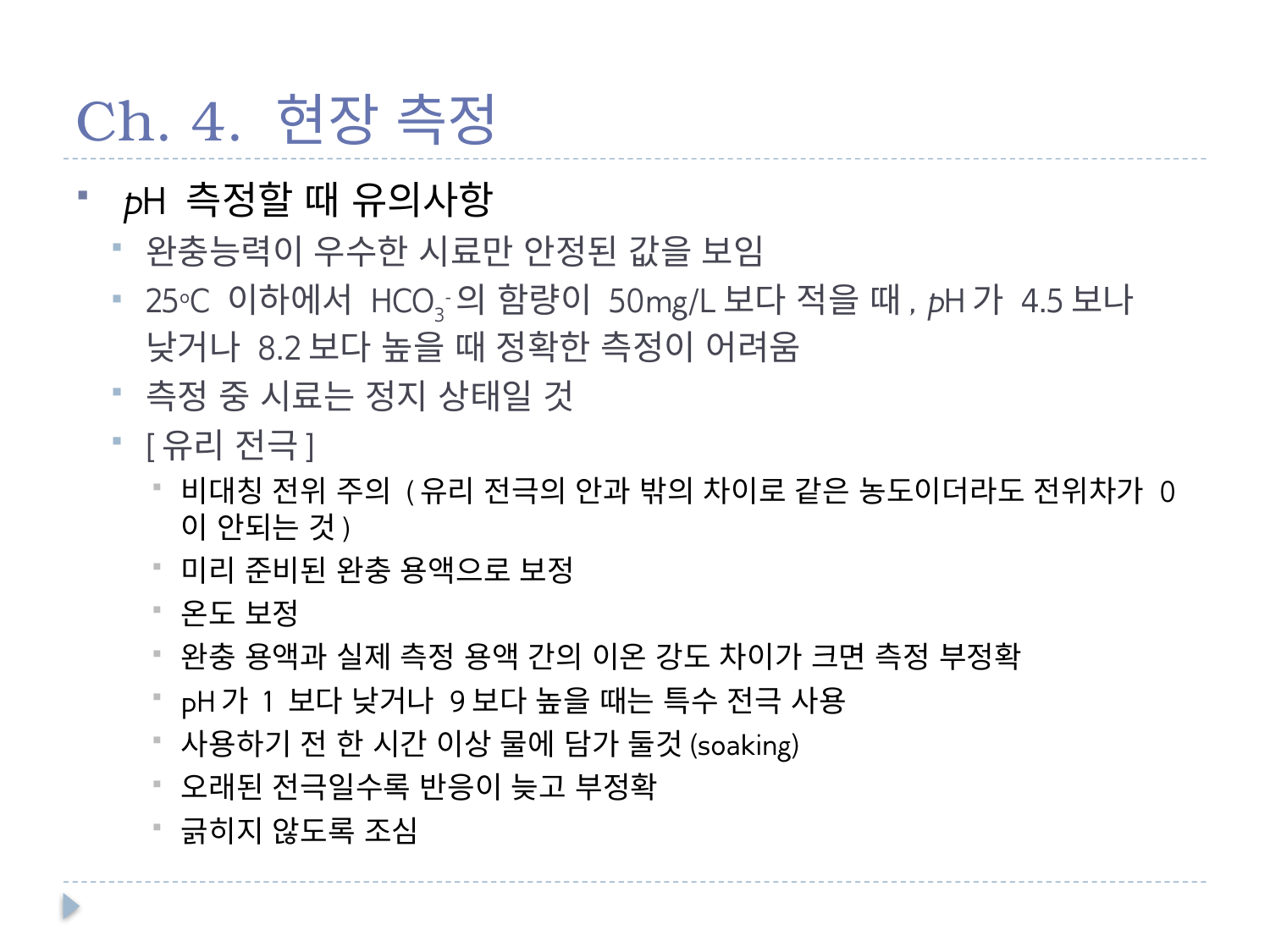

# Ch. 4. 현장 측정
 pH 측정할 때 유의사항
완충능력이 우수한 시료만 안정된 값을 보임
25oC 이하에서 HCO3-의 함량이 50mg/L보다 적을 때, pH가 4.5보나 낮거나 8.2보다 높을 때 정확한 측정이 어려움
측정 중 시료는 정지 상태일 것
[유리 전극]
비대칭 전위 주의 (유리 전극의 안과 밖의 차이로 같은 농도이더라도 전위차가 0이 안되는 것)
미리 준비된 완충 용액으로 보정
온도 보정
완충 용액과 실제 측정 용액 간의 이온 강도 차이가 크면 측정 부정확
pH가 1 보다 낮거나 9보다 높을 때는 특수 전극 사용
사용하기 전 한 시간 이상 물에 담가 둘것(soaking)
오래된 전극일수록 반응이 늦고 부정확
긁히지 않도록 조심